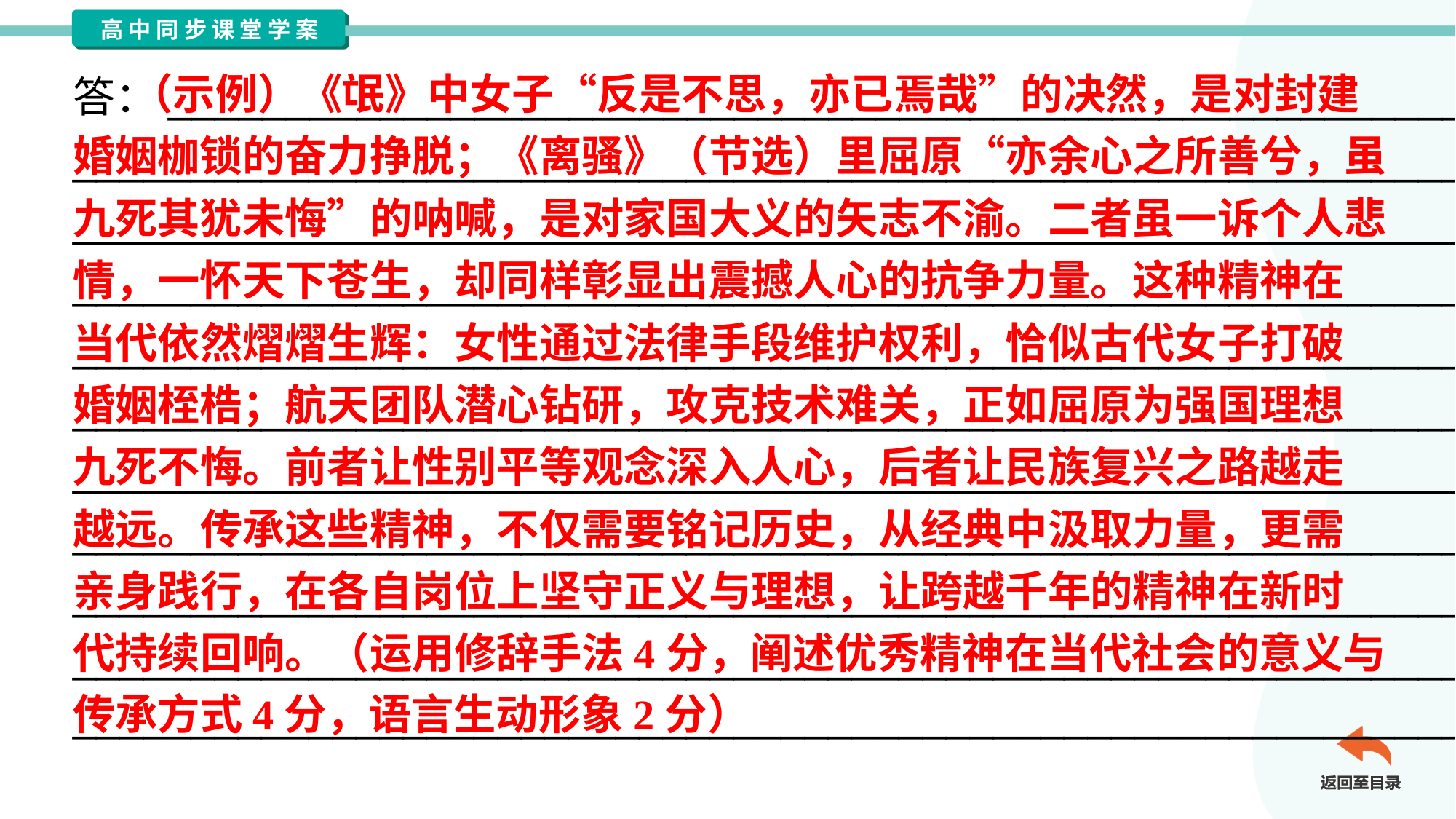

（示例）《氓》中女子“反是不思，亦已焉哉”的决然，是对封建
婚姻枷锁的奋力挣脱；《离骚》（节选）里屈原“亦余心之所善兮，虽
九死其犹未悔”的呐喊，是对家国大义的矢志不渝。二者虽一诉个人悲
情，一怀天下苍生，却同样彰显出震撼人心的抗争力量。这种精神在
当代依然熠熠生辉：女性通过法律手段维护权利，恰似古代女子打破
婚姻桎梏；航天团队潜心钻研，攻克技术难关，正如屈原为强国理想
九死不悔。前者让性别平等观念深入人心，后者让民族复兴之路越走
越远。传承这些精神，不仅需要铭记历史，从经典中汲取力量，更需
亲身践行，在各自岗位上坚守正义与理想，让跨越千年的精神在新时
代持续回响。（运用修辞手法4分，阐述优秀精神在当代社会的意义与
传承方式4分，语言生动形象2分）
答：_________________________________________________________
_____________________________________________________________
_____________________________________________________________
_____________________________________________________________
_____________________________________________________________
_____________________________________________________________
_____________________________________________________________
_____________________________________________________________
_____________________________________________________________
_____________________________________________________________
_____________________________________________________________